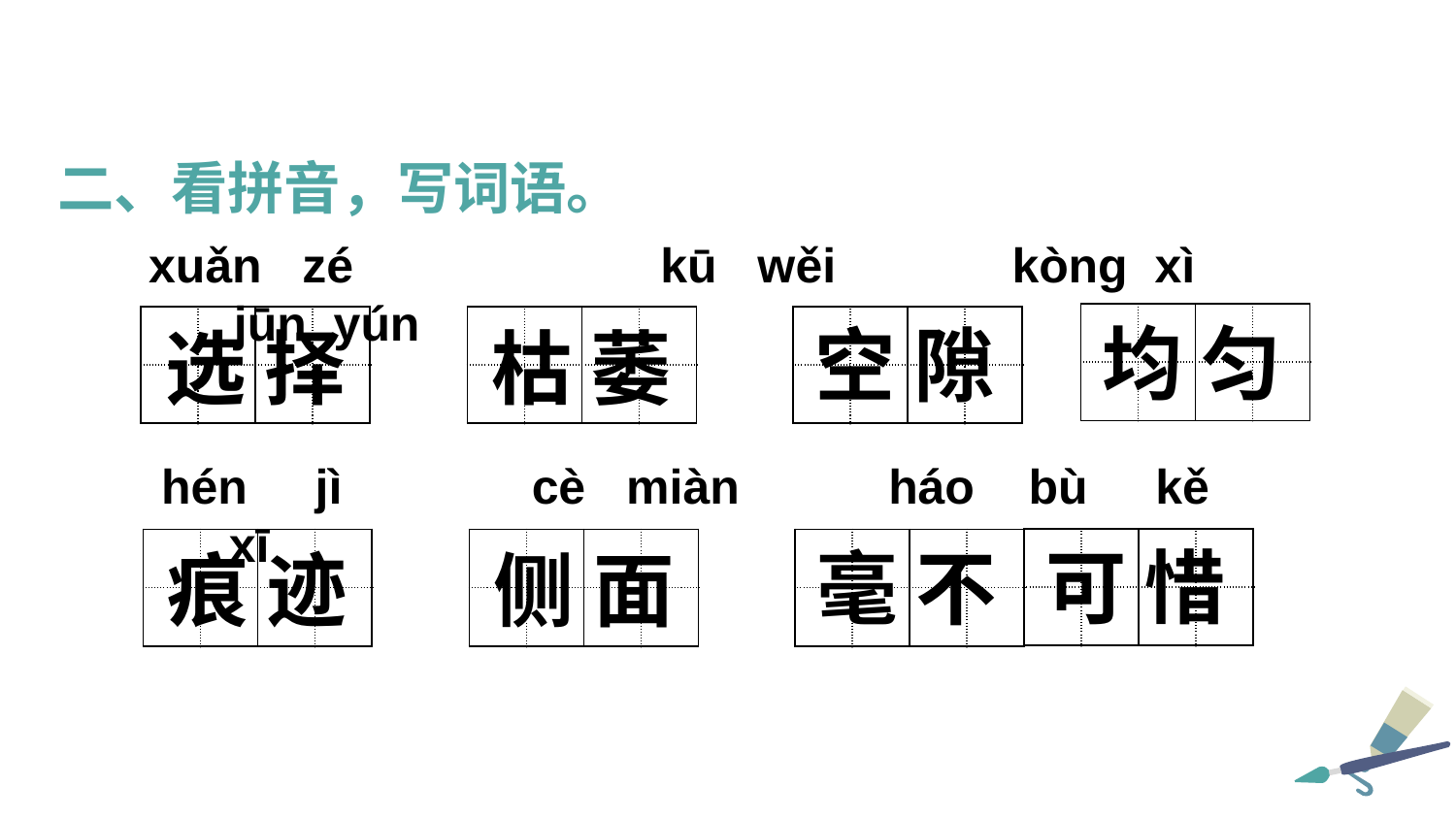

二、看拼音，写词语。
xuǎn   zé  	           kū   wěi             kòng  xì           jūn  yún
|  |  |  |  |
| --- | --- | --- | --- |
|  |  |  |  |
均 匀
|  |  |  |  |
| --- | --- | --- | --- |
|  |  |  |  |
|  |  |  |  |
| --- | --- | --- | --- |
|  |  |  |  |
|  |  |  |  |
| --- | --- | --- | --- |
|  |  |  |  |
空 隙
选 择
枯 萎
hén     jì              cè   miàn           háo    bù     kě      xī
|  |  |  |  |
| --- | --- | --- | --- |
|  |  |  |  |
|  |  |  |  |
| --- | --- | --- | --- |
|  |  |  |  |
|  |  |  |  |
| --- | --- | --- | --- |
|  |  |  |  |
|  |  |  |  |
| --- | --- | --- | --- |
|  |  |  |  |
可 惜
毫 不
痕 迹
侧 面